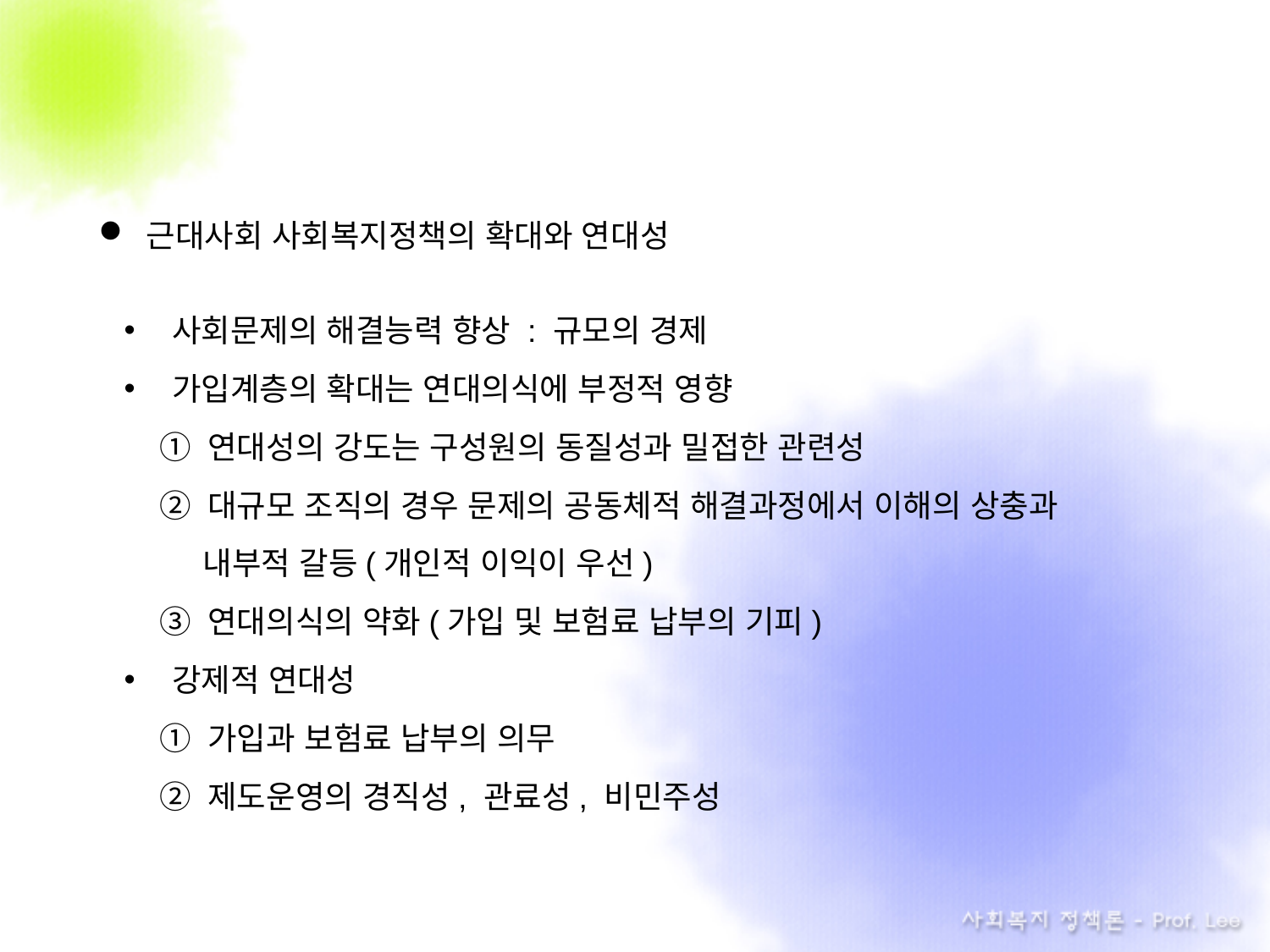

근대사회 사회복지정책의 확대와 연대성

사회문제의 해결능력 향상 : 규모의 경제
가입계층의 확대는 연대의식에 부정적 영향
    ① 연대성의 강도는 구성원의 동질성과 밀접한 관련성
    ② 대규모 조직의 경우 문제의 공동체적 해결과정에서 이해의 상충과
        내부적 갈등(개인적 이익이 우선)
    ③ 연대의식의 약화(가입 및 보험료 납부의 기피)
강제적 연대성
    ① 가입과 보험료 납부의 의무
    ② 제도운영의 경직성, 관료성, 비민주성